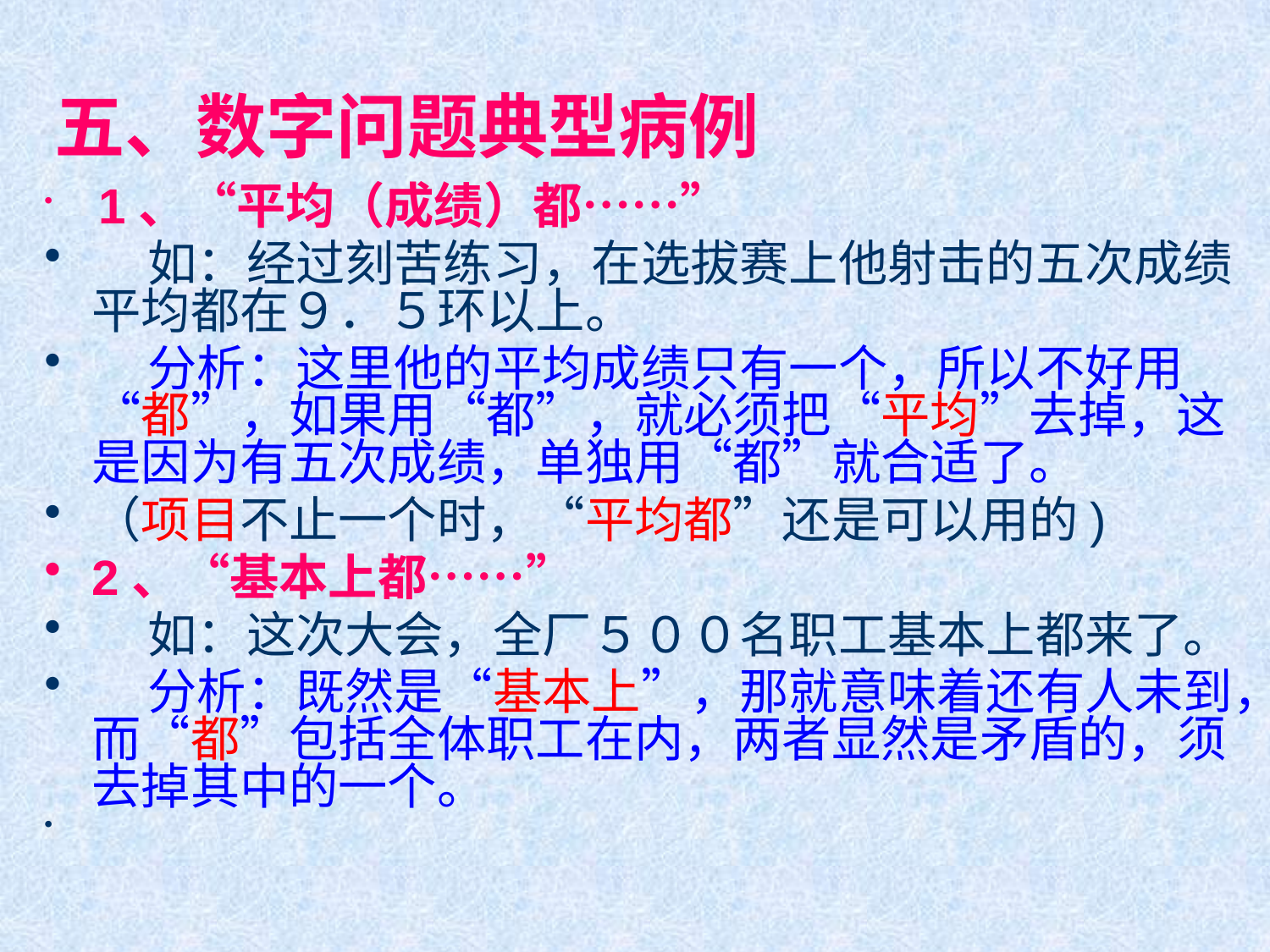

# 五、数字问题典型病例
 1、“平均（成绩）都……”
    如：经过刻苦练习，在选拔赛上他射击的五次成绩平均都在９．５环以上。
    分析：这里他的平均成绩只有一个，所以不好用“都”，如果用“都”，就必须把“平均”去掉，这是因为有五次成绩，单独用“都”就合适了。
（项目不止一个时，“平均都”还是可以用的)
2、“基本上都……”
    如：这次大会，全厂５００名职工基本上都来了。
    分析：既然是“基本上”，那就意味着还有人未到，而“都”包括全体职工在内，两者显然是矛盾的，须去掉其中的一个。